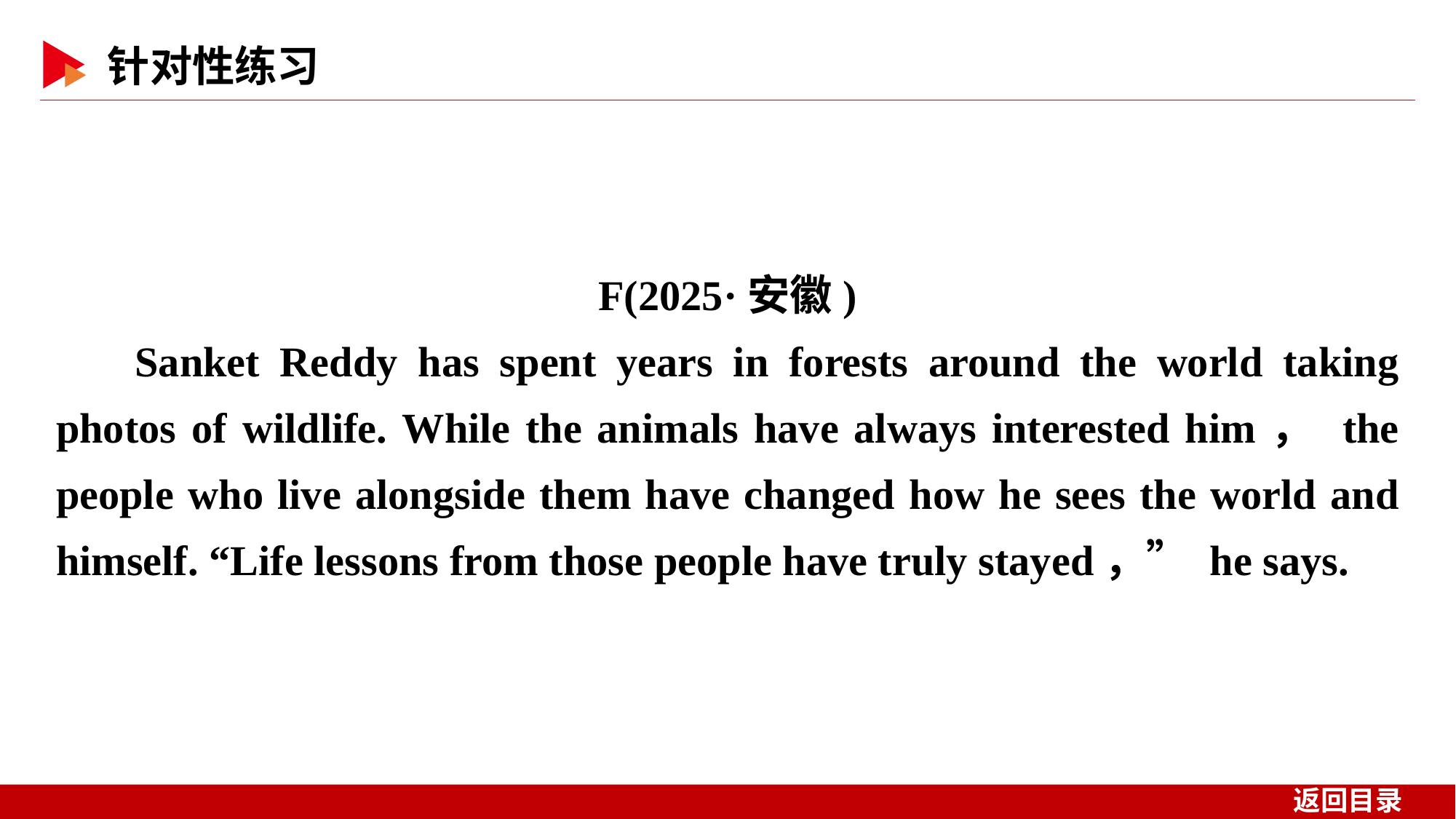

F(2025·安徽)
Sanket Reddy has spent years in forests around the world taking photos of wildlife. While the animals have always interested him， the people who live alongside them have changed how he sees the world and himself. “Life lessons from those people have truly stayed，” he says.